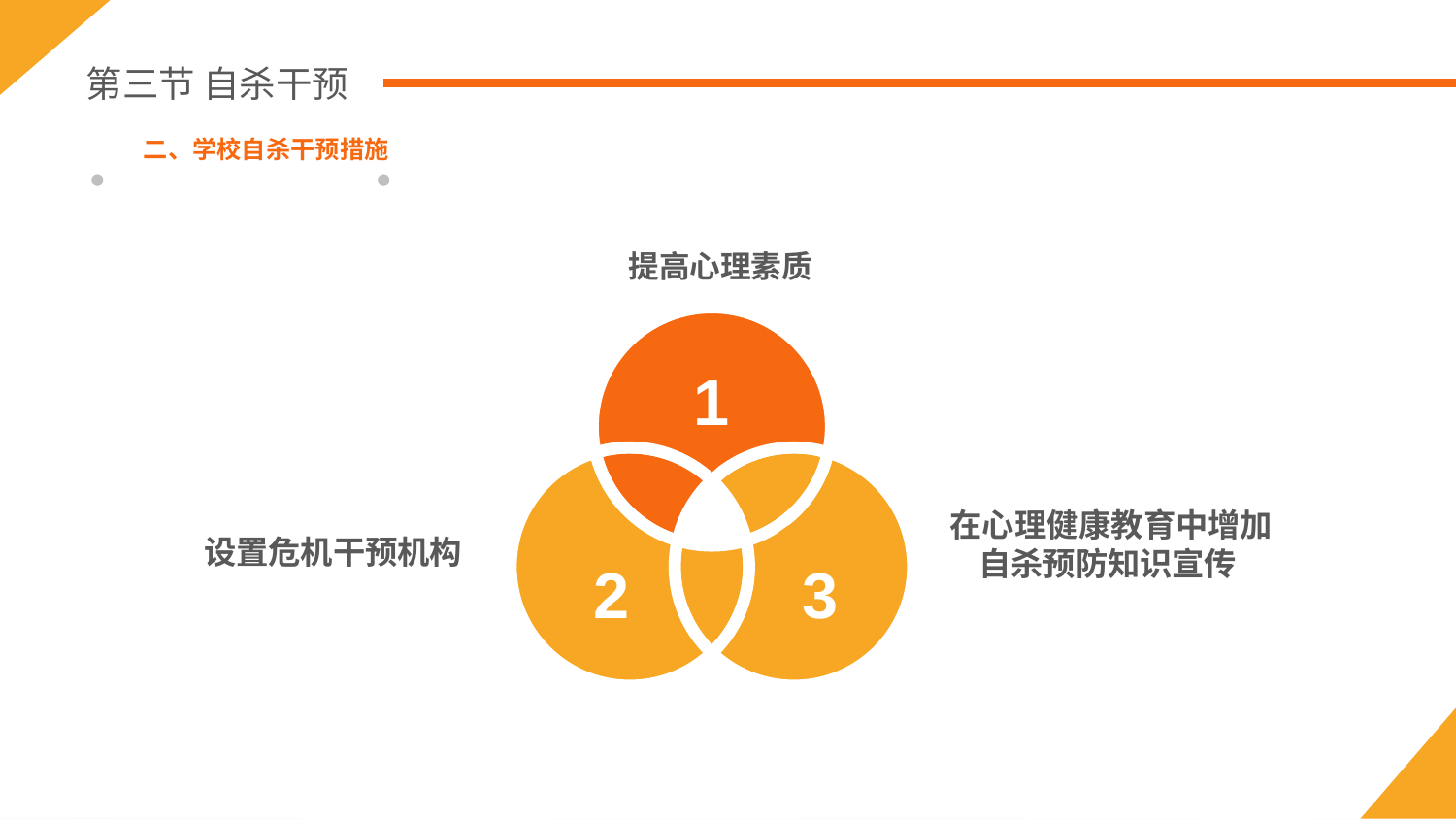

第三节 自杀干预
二、学校自杀干预措施
提高心理素质

1
在心理健康教育中增加
自杀预防知识宣传
设置危机干预机构
2
3